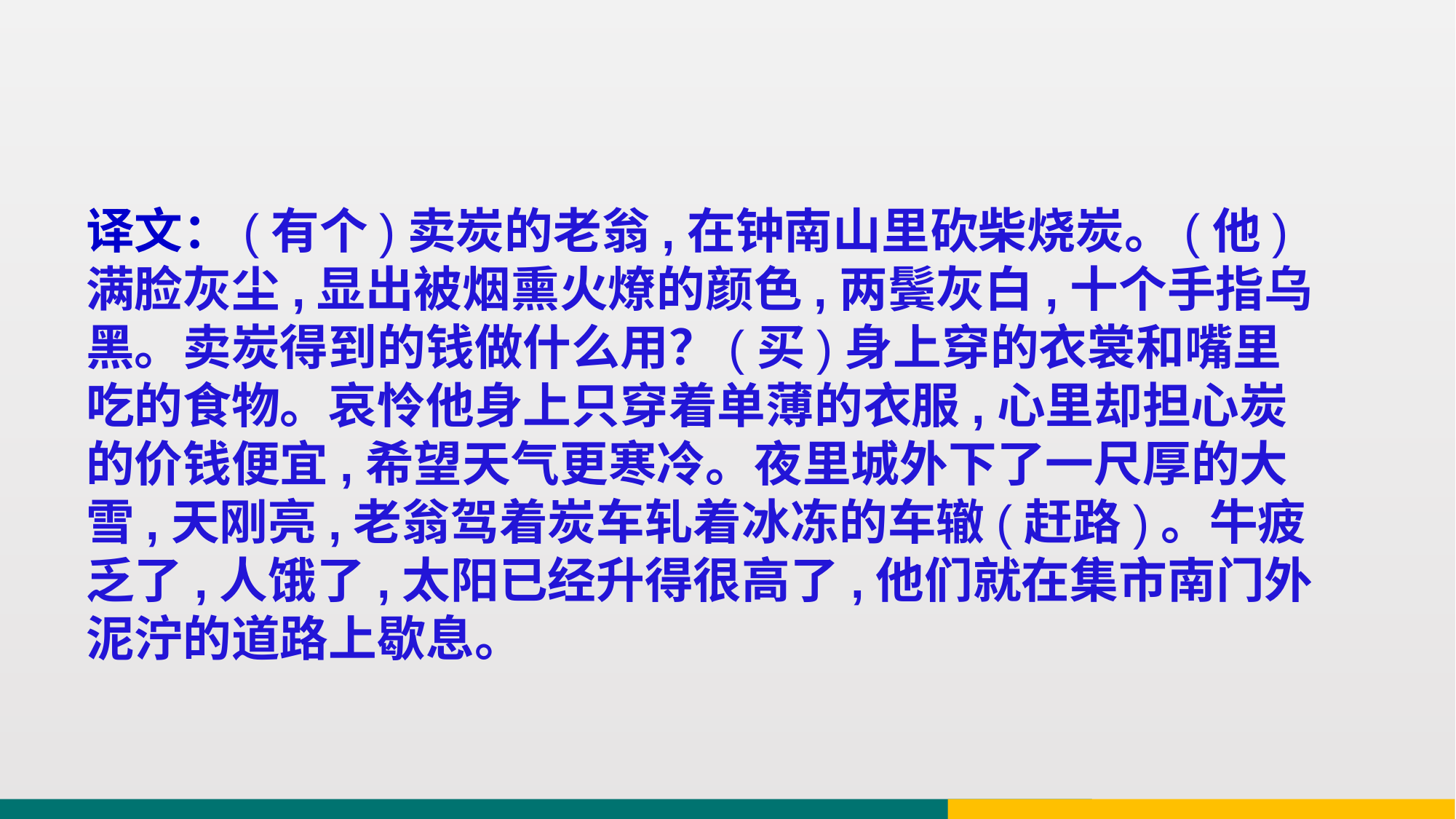

译文：(有个)卖炭的老翁,在钟南山里砍柴烧炭。(他)满脸灰尘,显出被烟熏火燎的颜色,两鬓灰白,十个手指乌黑。卖炭得到的钱做什么用？(买)身上穿的衣裳和嘴里吃的食物。哀怜他身上只穿着单薄的衣服,心里却担心炭的价钱便宜,希望天气更寒冷。夜里城外下了一尺厚的大雪,天刚亮,老翁驾着炭车轧着冰冻的车辙(赶路)。牛疲乏了,人饿了,太阳已经升得很高了,他们就在集市南门外泥泞的道路上歇息。